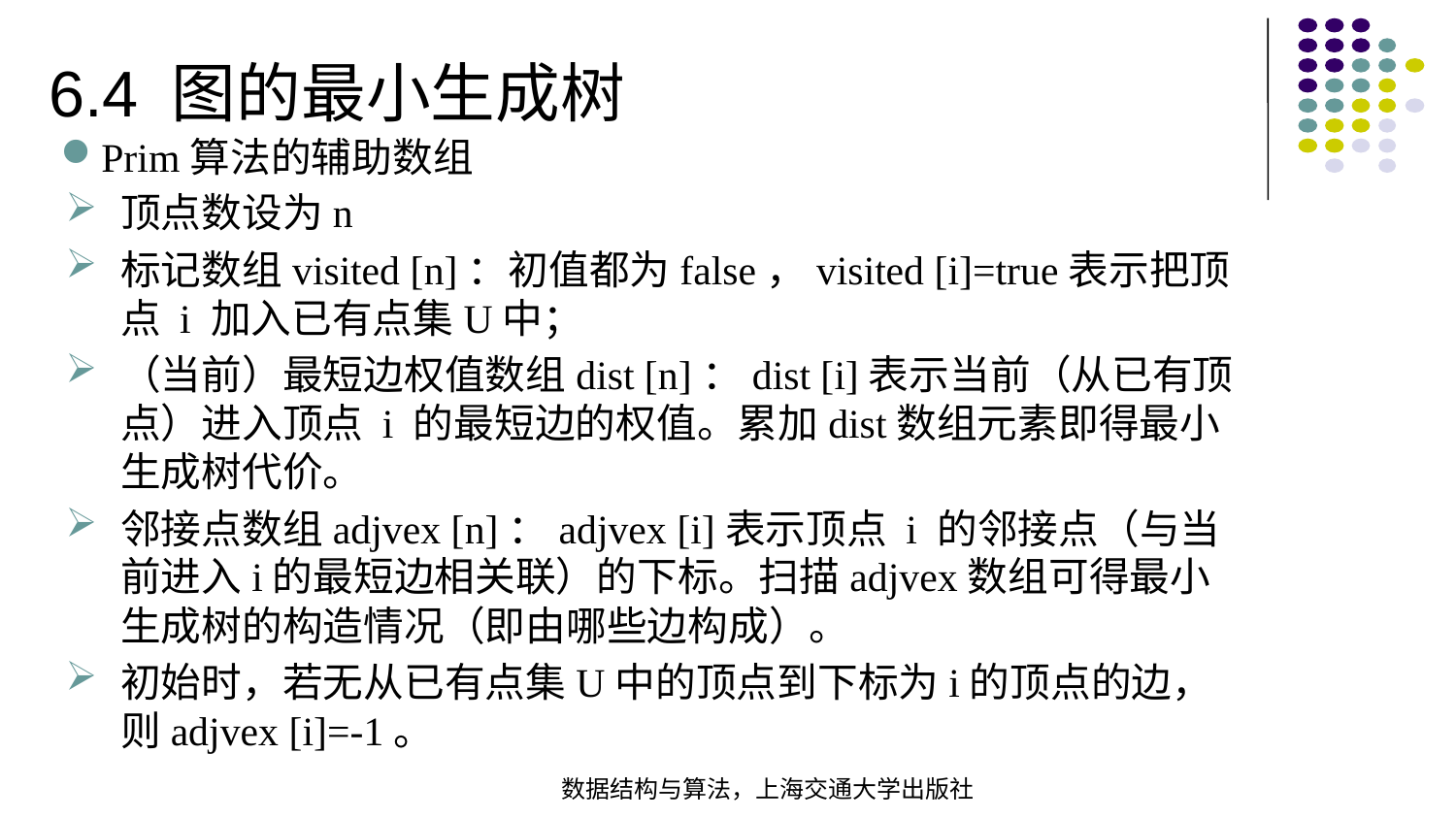

6.4 图的最小生成树
Prim算法的辅助数组
顶点数设为n
标记数组visited [n]：初值都为false，visited [i]=true表示把顶点 i 加入已有点集U中；
（当前）最短边权值数组dist [n]：dist [i]表示当前（从已有顶点）进入顶点 i 的最短边的权值。累加dist数组元素即得最小生成树代价。
邻接点数组adjvex [n]：adjvex [i]表示顶点 i 的邻接点（与当前进入i的最短边相关联）的下标。扫描adjvex数组可得最小生成树的构造情况（即由哪些边构成）。
初始时，若无从已有点集U中的顶点到下标为i的顶点的边，则adjvex [i]=-1。